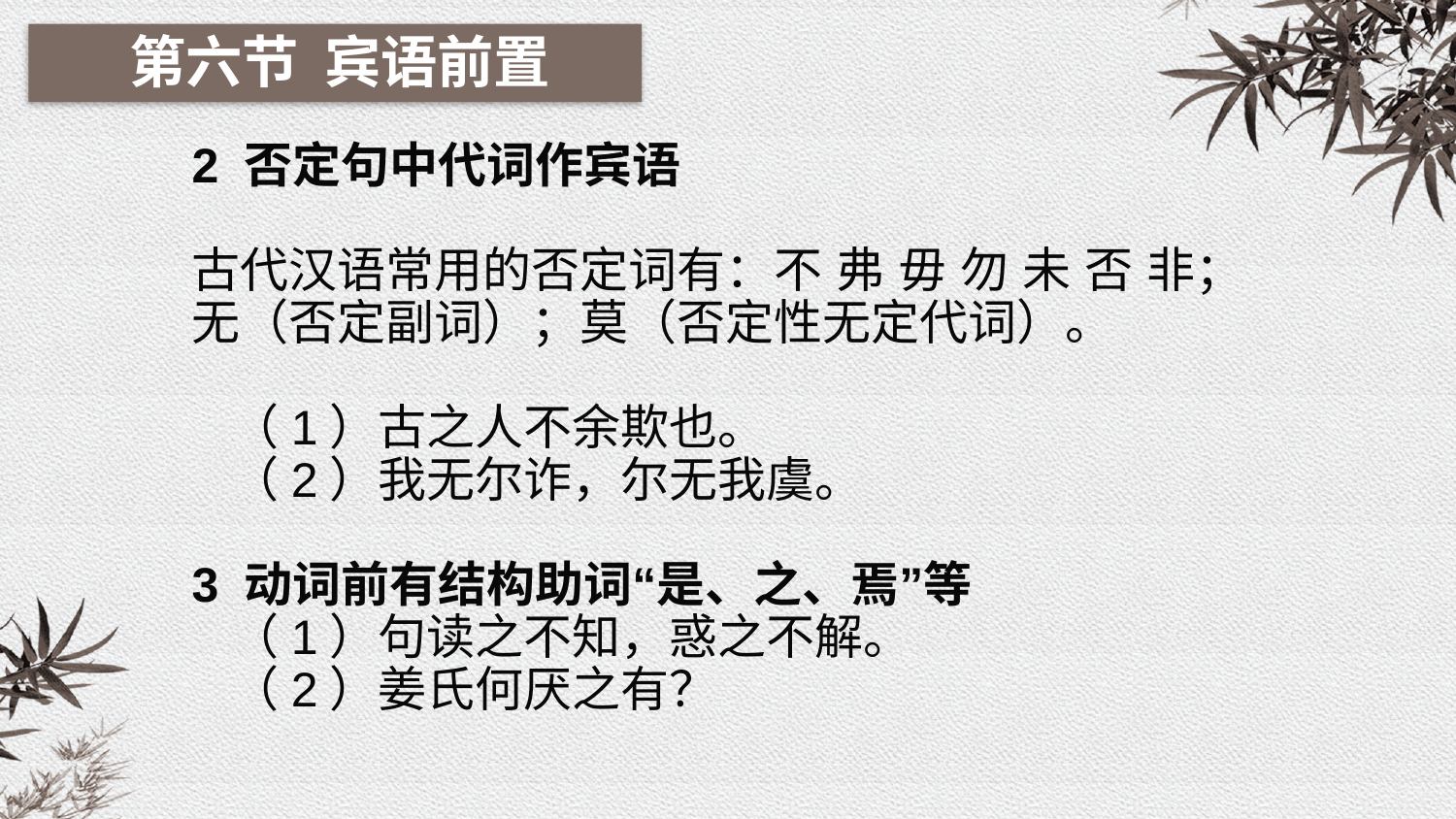

第六节  宾语前置

2 否定句中代词作宾语

古代汉语常用的否定词有：不 弗 毋 勿 未 否 非；无（否定副词）；莫（否定性无定代词）。

  （1）古之人不余欺也。
  （2）我无尔诈，尔无我虞。

3 动词前有结构助词“是、之、焉”等
  （1）句读之不知，惑之不解。
  （2）姜氏何厌之有？